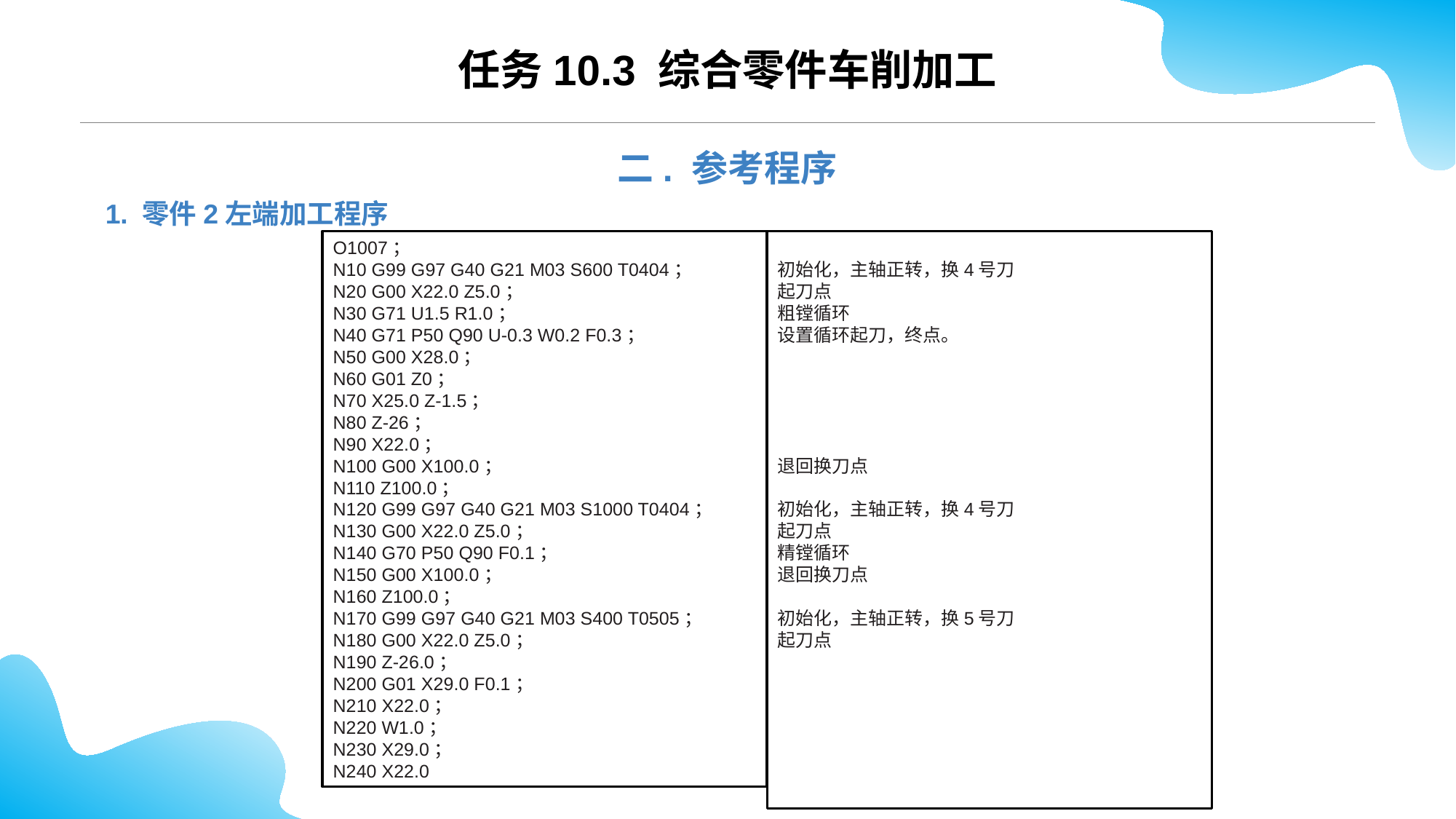

CONTENTS
任务10.3 综合零件车削加工
二. 参考程序
1. 零件2左端加工程序
O1007；
N10 G99 G97 G40 G21 M03 S600 T0404；
N20 G00 X22.0 Z5.0；
N30 G71 U1.5 R1.0；
N40 G71 P50 Q90 U-0.3 W0.2 F0.3；
N50 G00 X28.0；
N60 G01 Z0；
N70 X25.0 Z-1.5；
N80 Z-26；
N90 X22.0；
N100 G00 X100.0；
N110 Z100.0；
N120 G99 G97 G40 G21 M03 S1000 T0404；
N130 G00 X22.0 Z5.0；
N140 G70 P50 Q90 F0.1；
N150 G00 X100.0；
N160 Z100.0；
N170 G99 G97 G40 G21 M03 S400 T0505；
N180 G00 X22.0 Z5.0；
N190 Z-26.0；
N200 G01 X29.0 F0.1；
N210 X22.0；
N220 W1.0；
N230 X29.0；
N240 X22.0

初始化，主轴正转，换4号刀
起刀点
粗镗循环
设置循环起刀，终点。

退回换刀点

初始化，主轴正转，换4号刀
起刀点
精镗循环
退回换刀点

初始化，主轴正转，换5号刀
起刀点